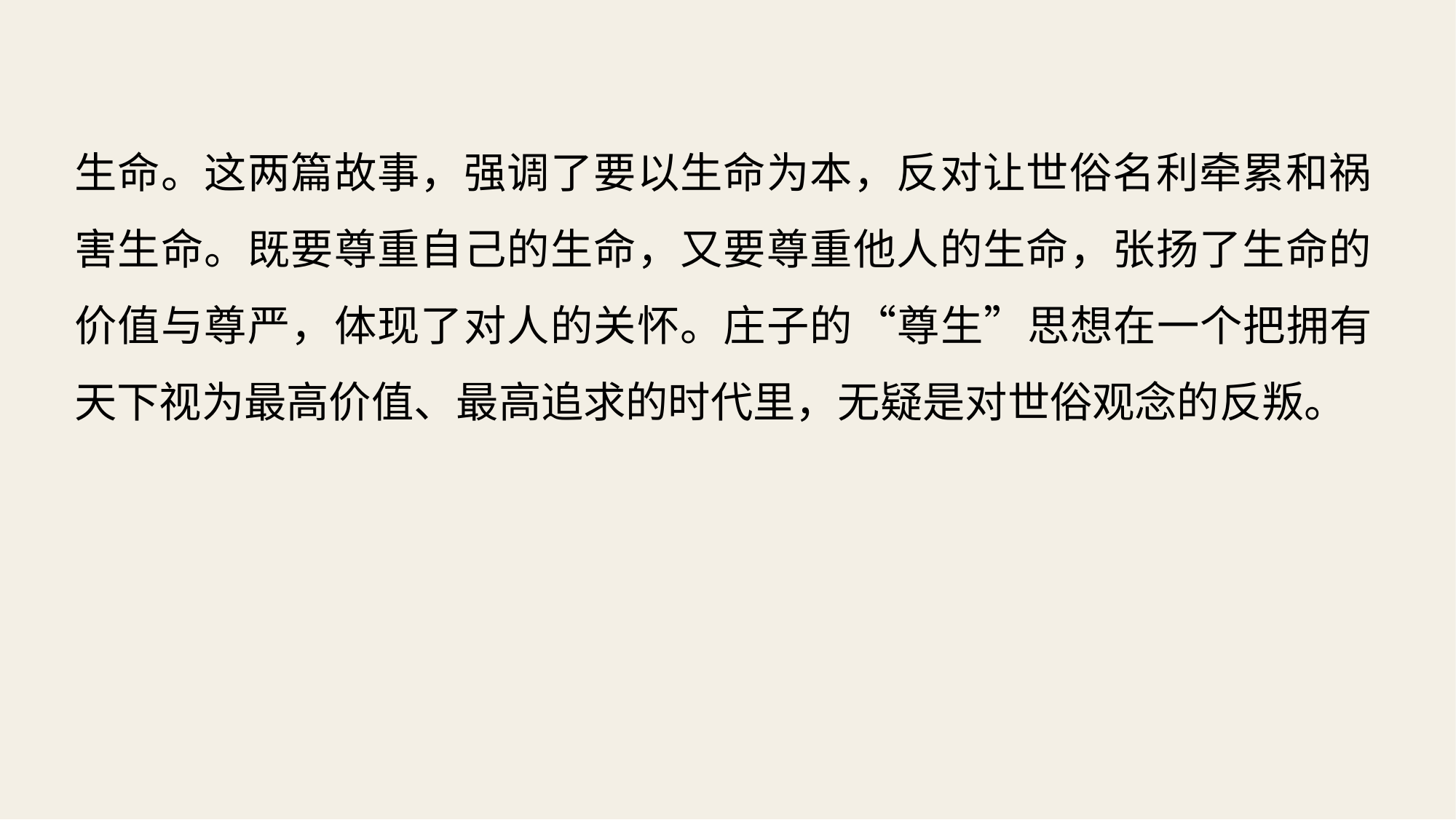

生命。这两篇故事，强调了要以生命为本，反对让世俗名利牵累和祸害生命。既要尊重自己的生命，又要尊重他人的生命，张扬了生命的价值与尊严，体现了对人的关怀。庄子的“尊生”思想在一个把拥有天下视为最高价值、最高追求的时代里，无疑是对世俗观念的反叛。